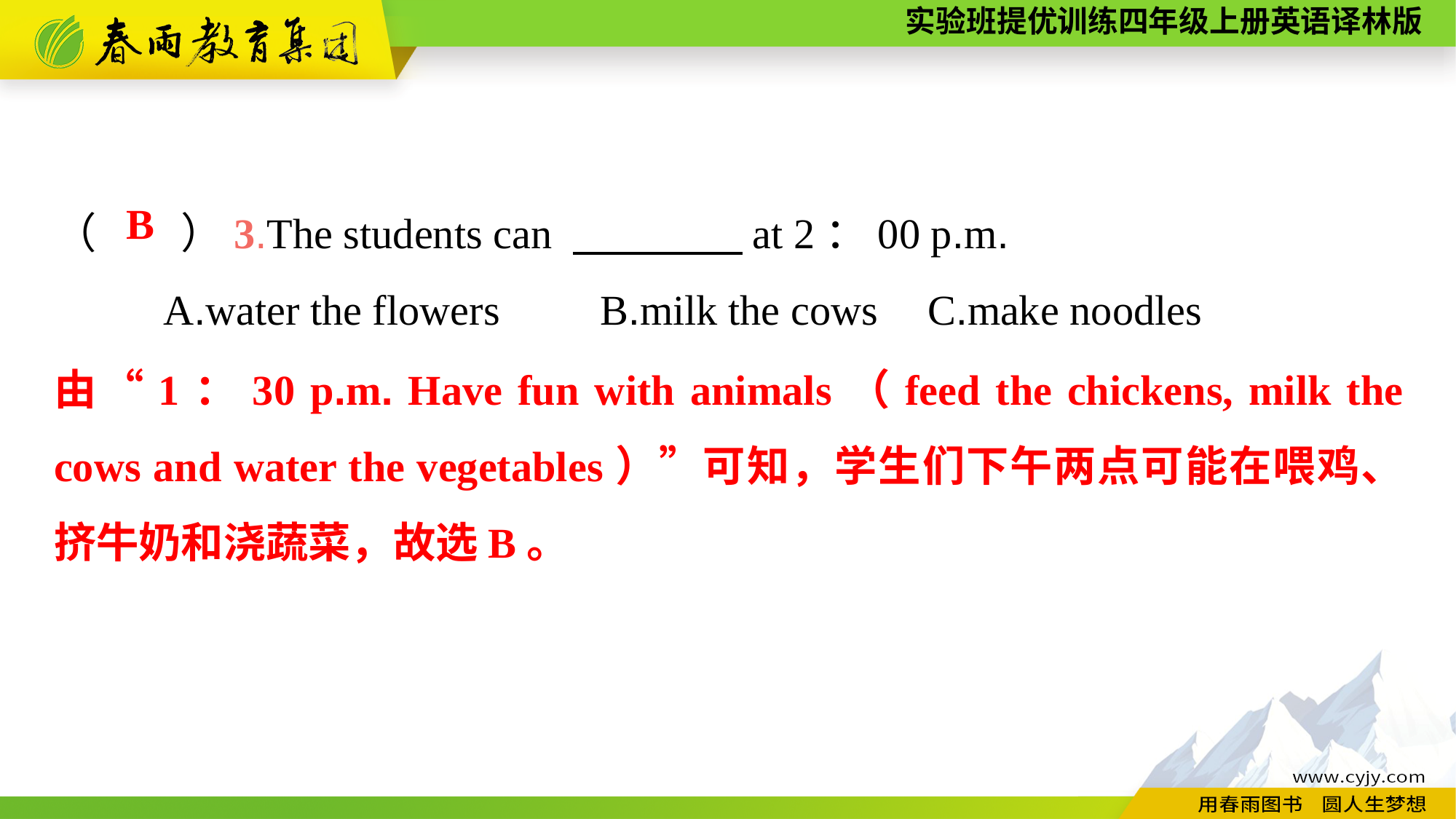

（　　）3.The students can 　　　　at 2：00 p.m.
	A.water the flowers	B.milk the cows	C.make noodles
B
由“1：30 p.m. Have fun with animals（feed the chickens, milk the cows and water the vegetables）”可知，学生们下午两点可能在喂鸡、 挤牛奶和浇蔬菜，故选B。